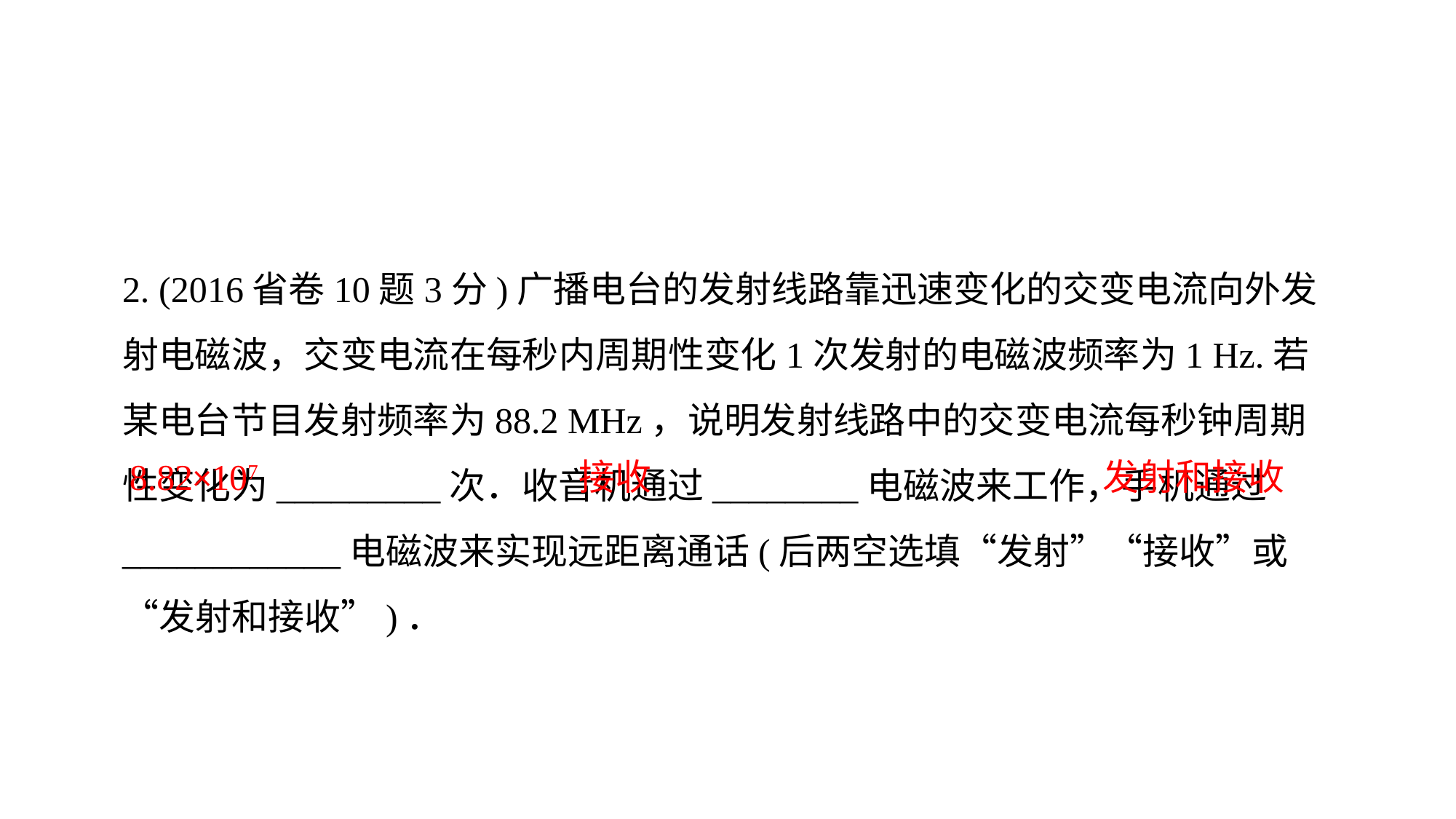

2. (2016省卷10题3分)广播电台的发射线路靠迅速变化的交变电流向外发射电磁波，交变电流在每秒内周期性变化1次发射的电磁波频率为1 Hz.若某电台节目发射频率为88.2 MHz，说明发射线路中的交变电流每秒钟周期性变化为_________次．收音机通过________电磁波来工作，手机通过____________电磁波来实现远距离通话(后两空选填“发射”“接收”或“发射和接收”)．
8.82×107
接收
发射和接收